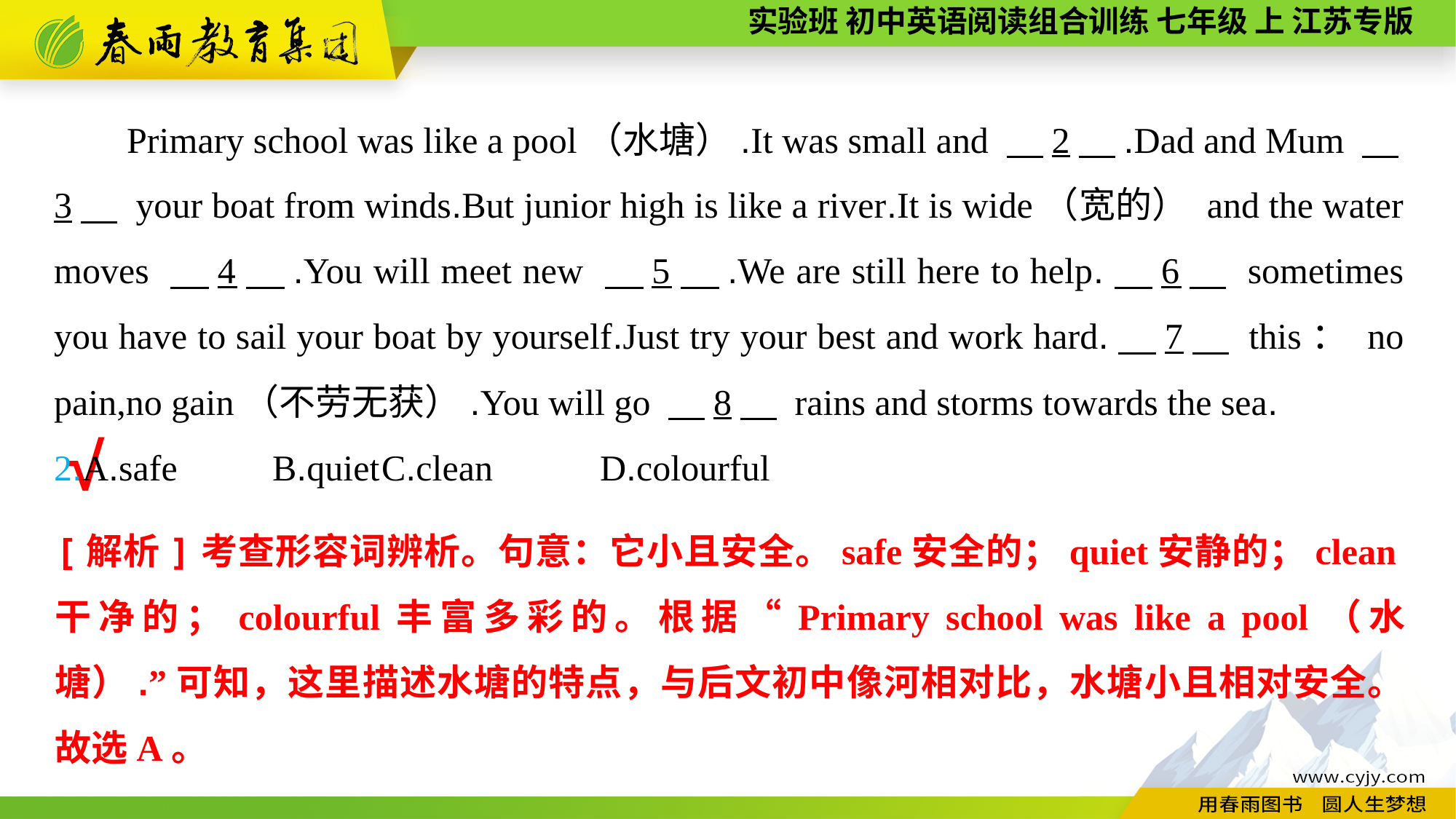

Primary school was like a pool（水塘）.It was small and 　2　.Dad and Mum 　3　 your boat from winds.But junior high is like a river.It is wide（宽的） and the water moves 　4　.You will meet new 　5　.We are still here to help.　6　 sometimes you have to sail your boat by yourself.Just try your best and work hard.　7　 this： no pain,no gain（不劳无获）.You will go 　8　 rains and storms towards the sea.
2.A.safe	B.quiet	C.clean	D.colourful
√
[解析]考查形容词辨析。句意：它小且安全。safe安全的；quiet安静的；clean干净的；colourful丰富多彩的。根据“Primary school was like a pool（水塘）.”可知，这里描述水塘的特点，与后文初中像河相对比，水塘小且相对安全。故选A。